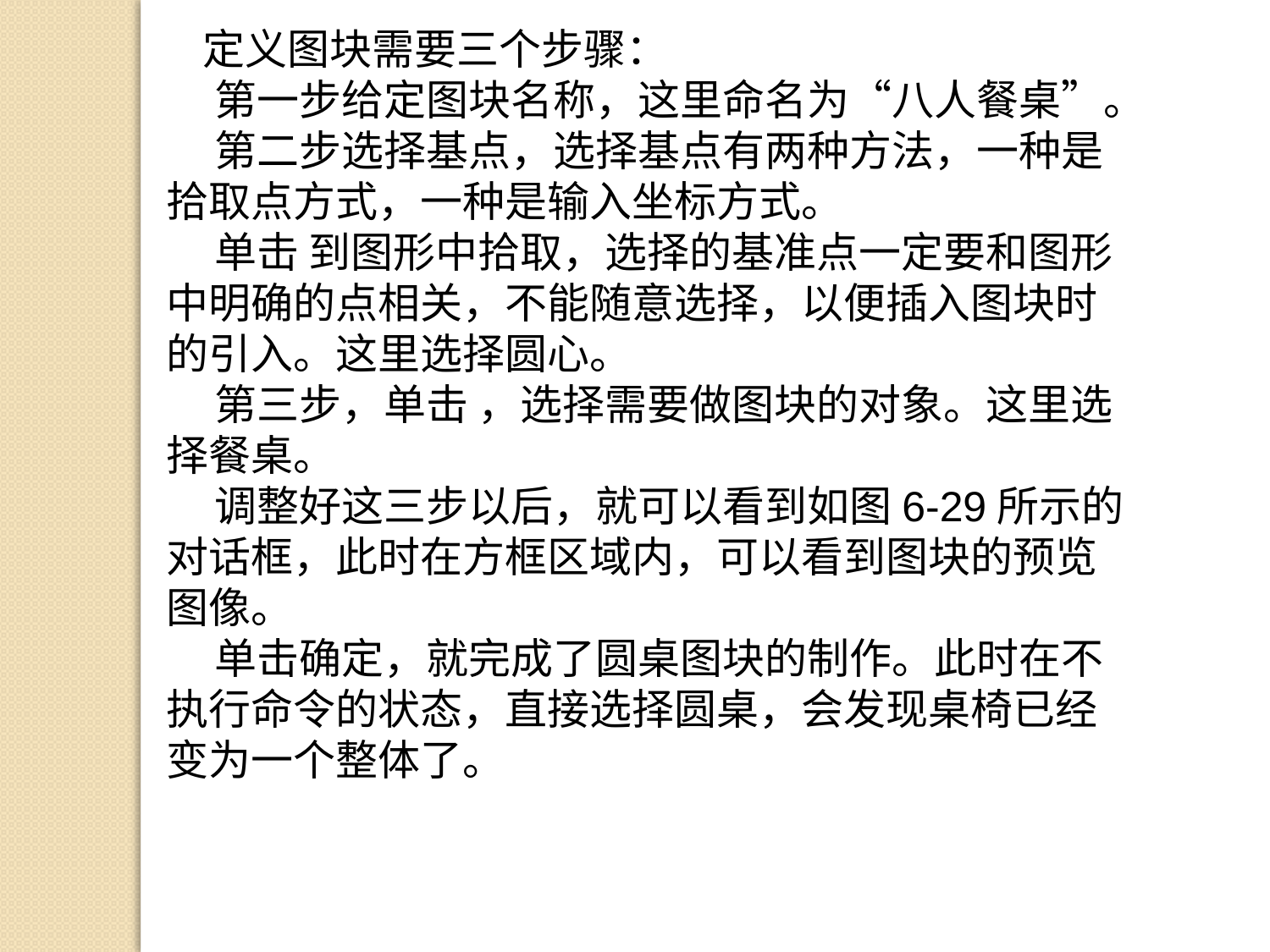

定义图块需要三个步骤：
    第一步给定图块名称，这里命名为“八人餐桌”。
    第二步选择基点，选择基点有两种方法，一种是拾取点方式，一种是输入坐标方式。
    单击 到图形中拾取，选择的基准点一定要和图形中明确的点相关，不能随意选择，以便插入图块时的引入。这里选择圆心。
    第三步，单击 ，选择需要做图块的对象。这里选择餐桌。
    调整好这三步以后，就可以看到如图6-29所示的对话框，此时在方框区域内，可以看到图块的预览图像。
    单击确定，就完成了圆桌图块的制作。此时在不执行命令的状态，直接选择圆桌，会发现桌椅已经变为一个整体了。